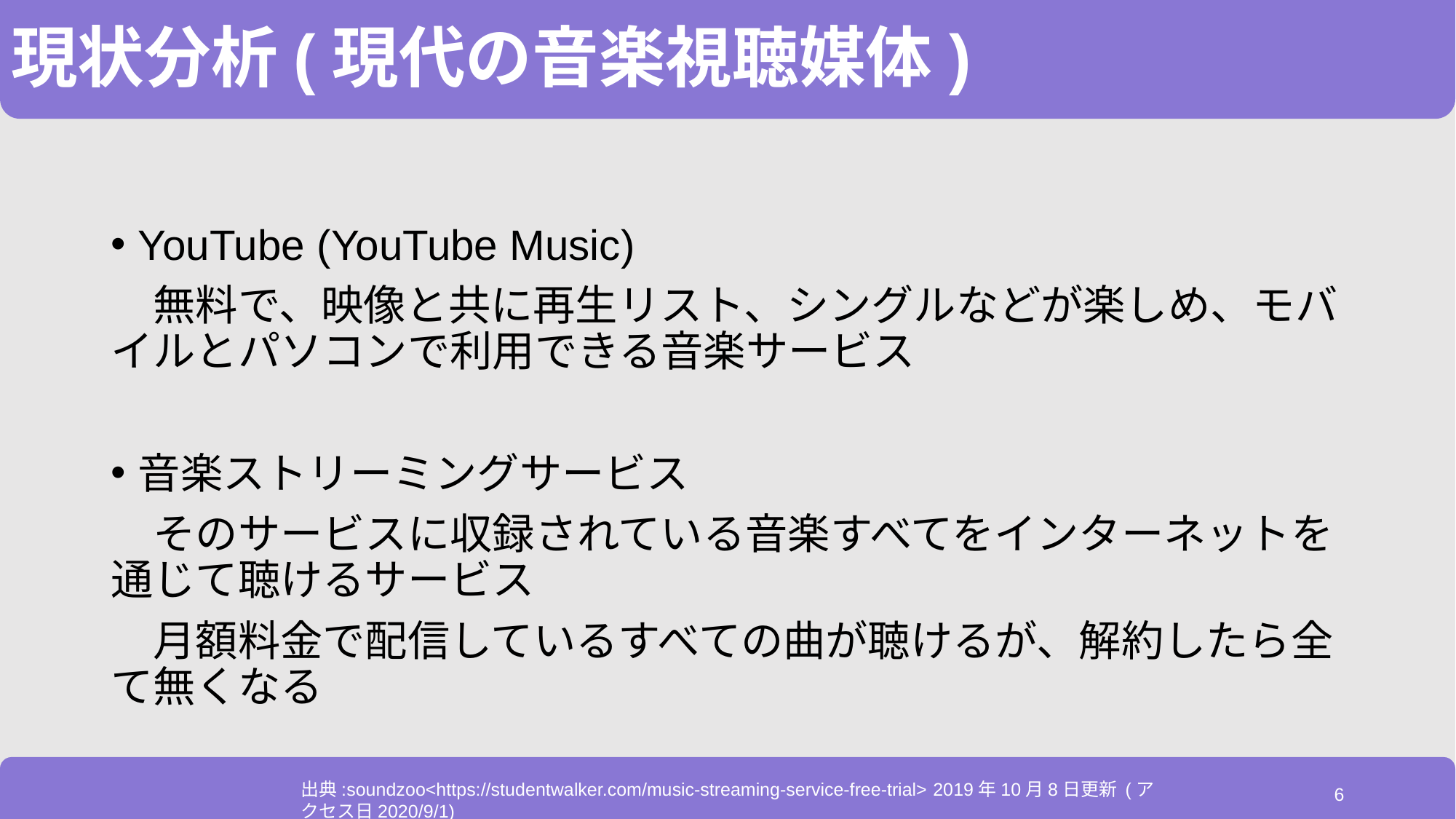

# 現状分析(現代の音楽視聴媒体)
YouTube (YouTube Music)
　無料で、映像と共に再生リスト、シングルなどが楽しめ、モバイルとパソコンで利用できる音楽サービス

音楽ストリーミングサービス
　そのサービスに収録されている音楽すべてをインターネットを通じて聴けるサービス
　月額料金で配信しているすべての曲が聴けるが、解約したら全て無くなる

出典:soundzoo<https://studentwalker.com/music-streaming-service-free-trial> 2019年10月8日更新 (アクセス日2020/9/1)
6